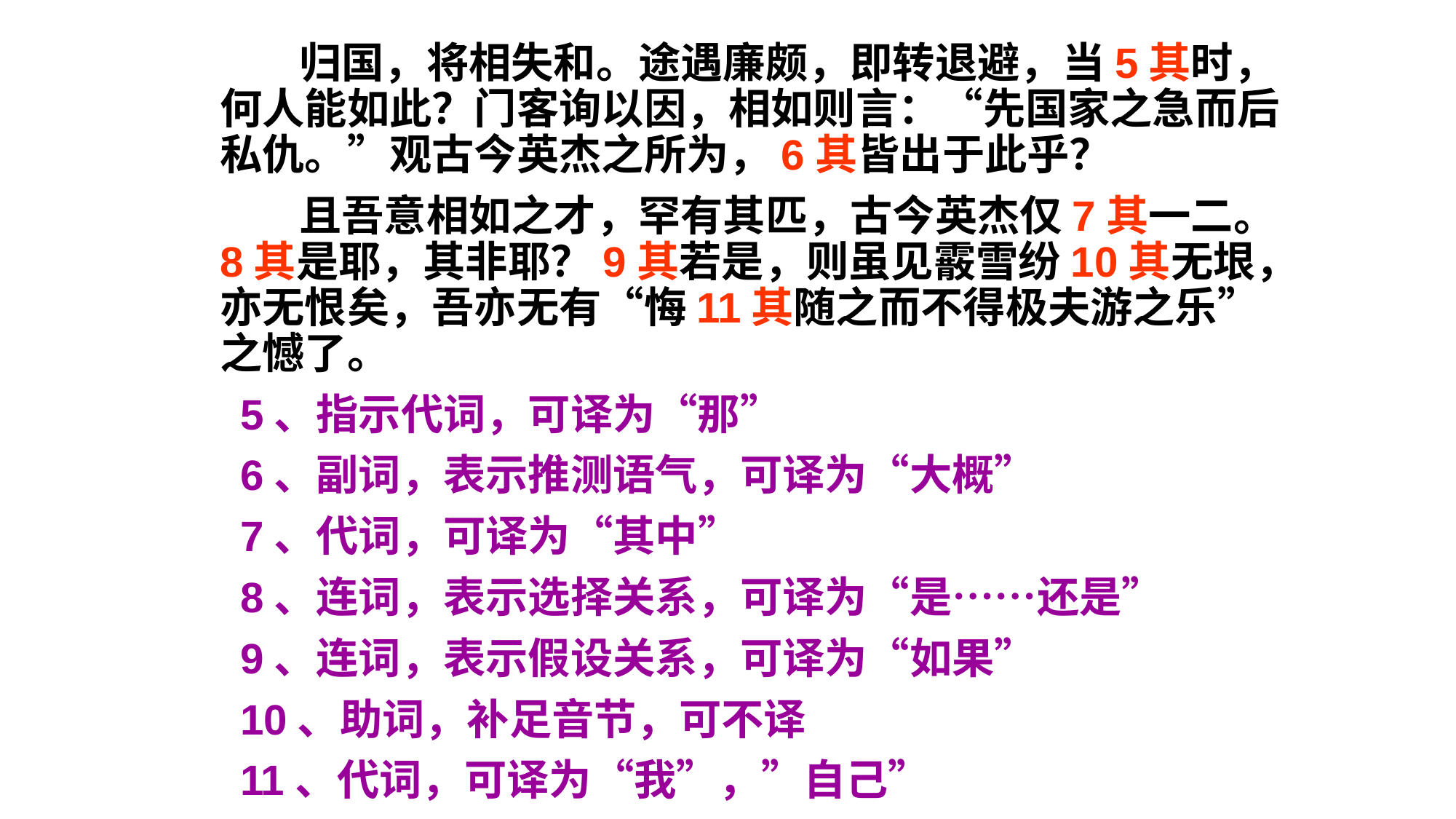

归国，将相失和。途遇廉颇，即转退避，当5其时，何人能如此？门客询以因，相如则言：“先国家之急而后私仇。”观古今英杰之所为，6其皆出于此乎？
          且吾意相如之才，罕有其匹，古今英杰仅7其一二。8其是耶，其非耶？9其若是，则虽见霰雪纷10其无垠，亦无恨矣，吾亦无有“悔11其随之而不得极夫游之乐”之憾了。
    5、指示代词，可译为“那”
    6、副词，表示推测语气，可译为“大概”
    7、代词，可译为“其中”
    8、连词，表示选择关系，可译为“是……还是”
    9、连词，表示假设关系，可译为“如果”
    10、助词，补足音节，可不译
    11、代词，可译为“我”，”自己”